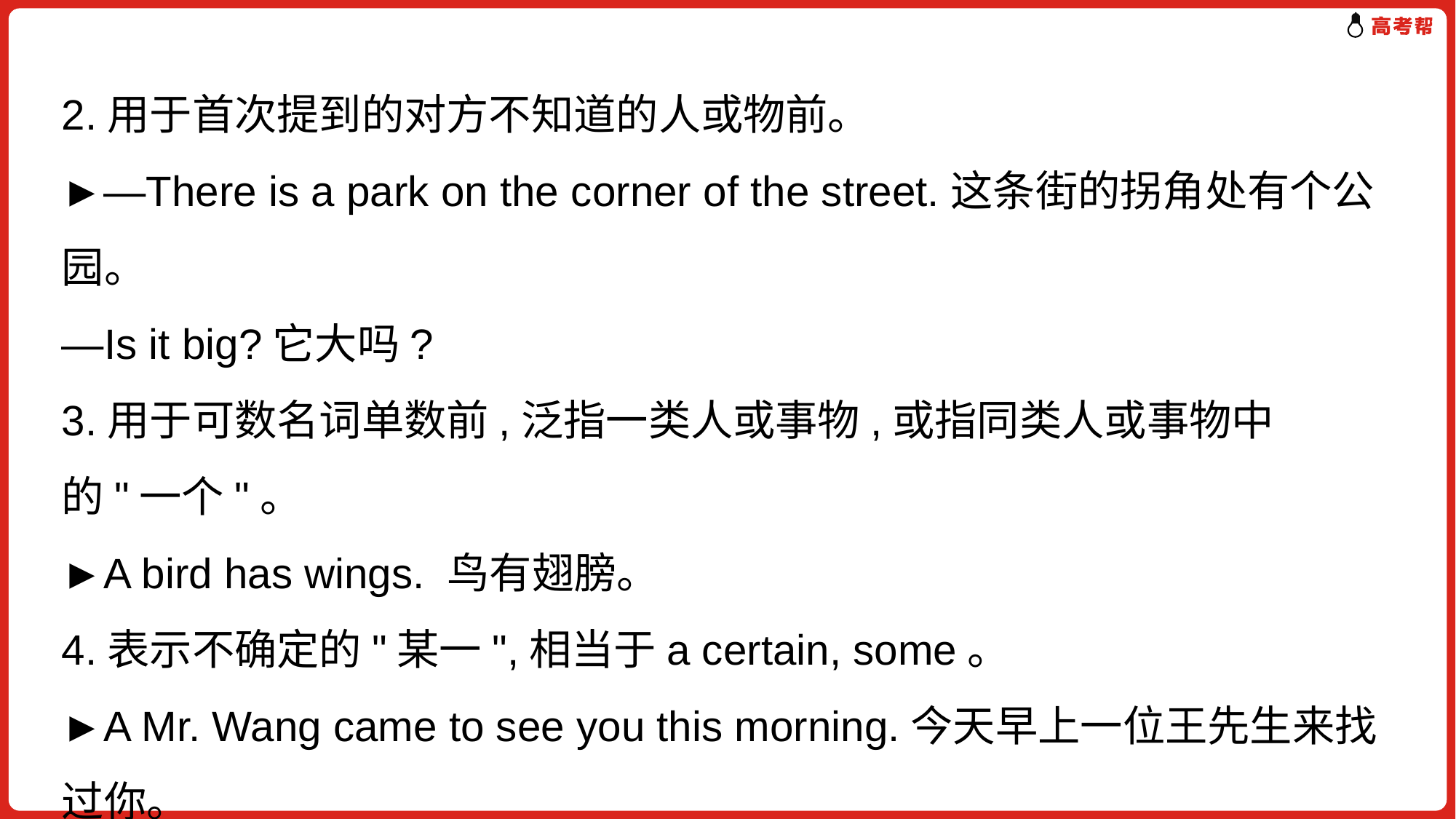

2.用于首次提到的对方不知道的人或物前。
►—There is a park on the corner of the street.这条街的拐角处有个公园。
—Is it big?它大吗?
3.用于可数名词单数前,泛指一类人或事物,或指同类人或事物中的"一个"。
►A bird has wings. 鸟有翅膀。
4.表示不确定的"某一",相当于a certain, some。
►A Mr. Wang came to see you this morning.今天早上一位王先生来找过你。